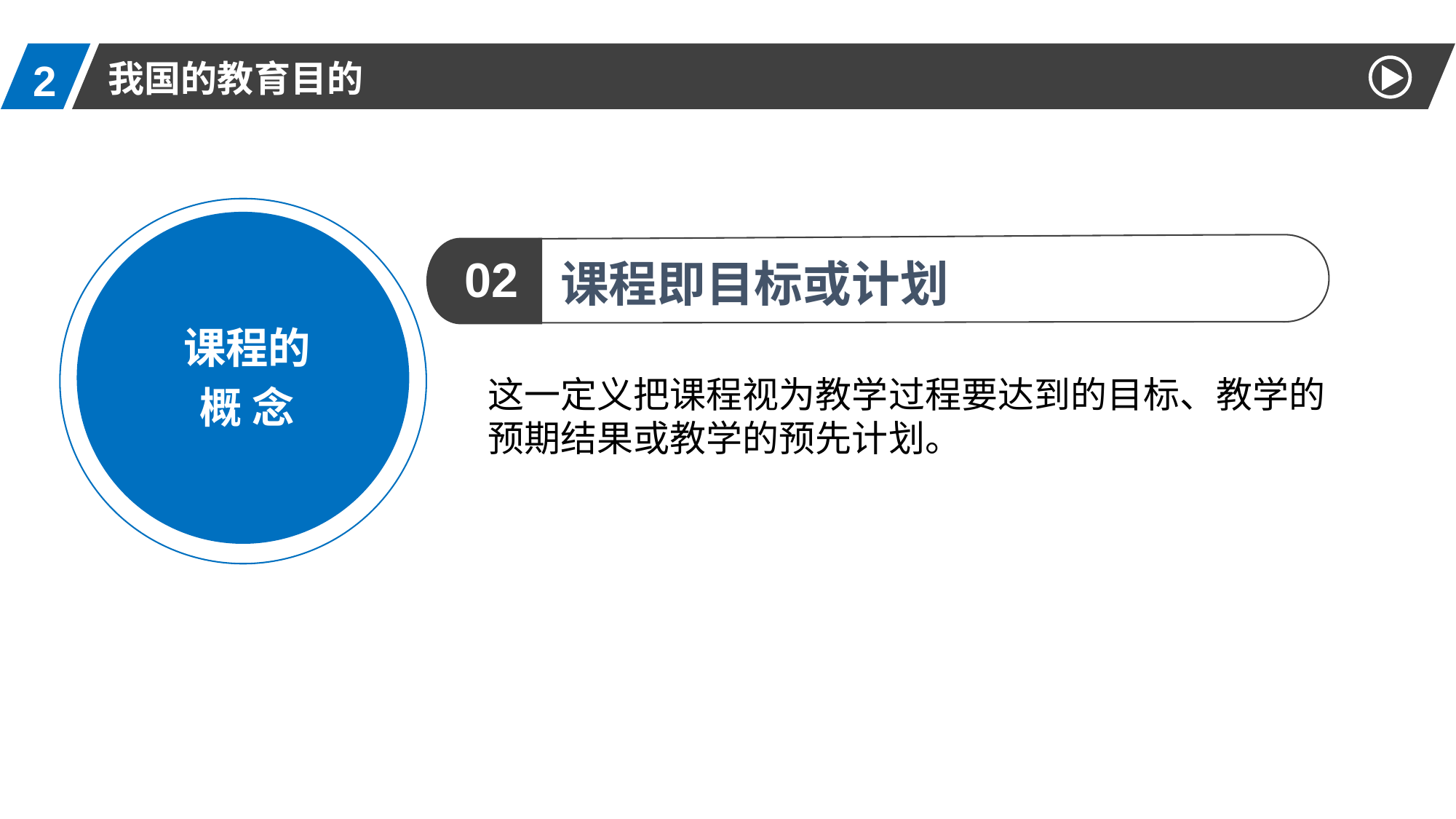

2
我国的教育目的

课程的
概 念

02
课程即目标或计划
这一定义把课程视为教学过程要达到的目标、教学的预期结果或教学的预先计划。